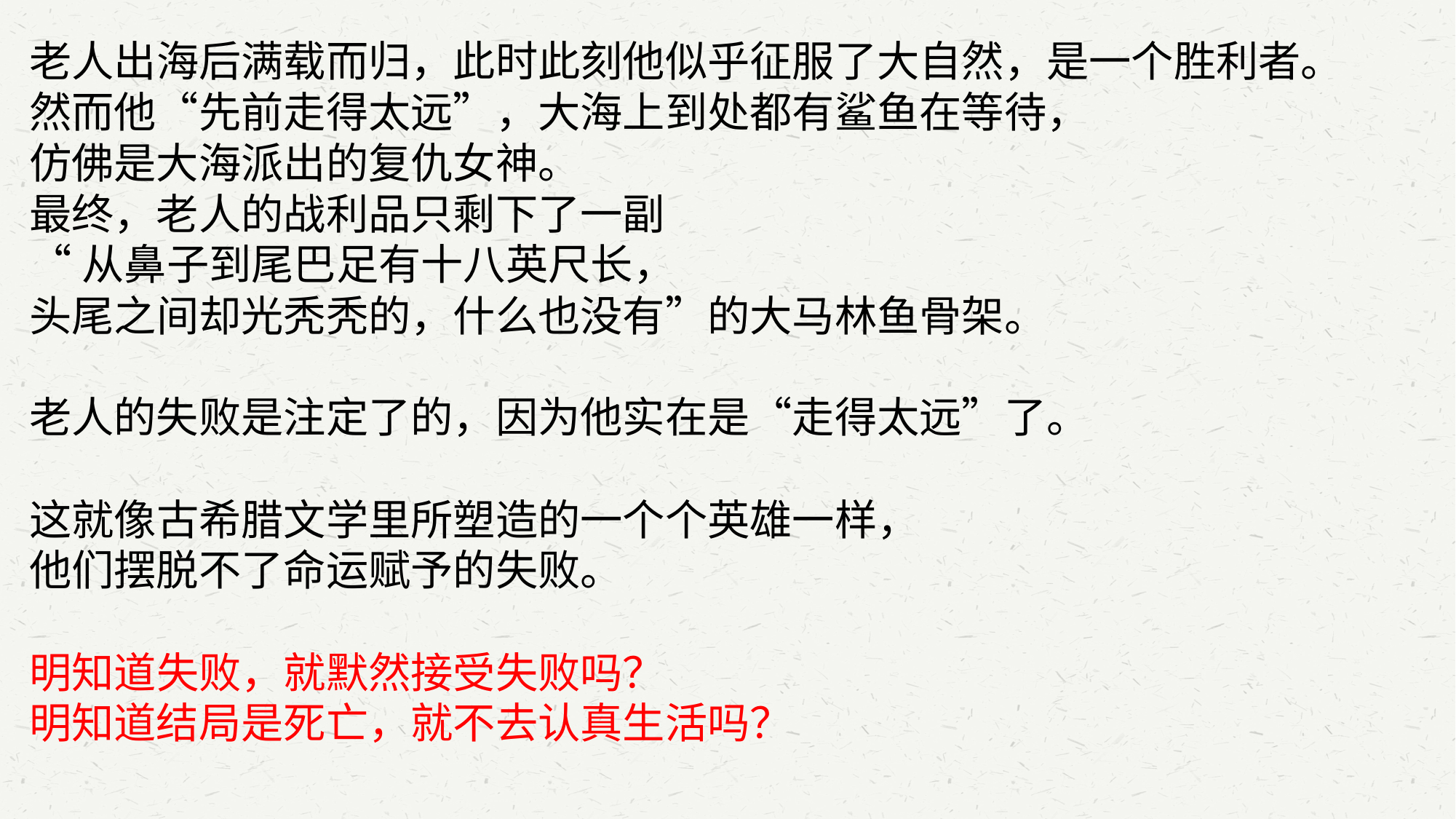

老人出海后满载而归，此时此刻他似乎征服了大自然，是一个胜利者。
然而他“先前走得太远”，大海上到处都有鲨鱼在等待，
仿佛是大海派出的复仇女神。
最终，老人的战利品只剩下了一副
“从鼻子到尾巴足有十八英尺长，
头尾之间却光秃秃的，什么也没有”的大马林鱼骨架。

老人的失败是注定了的，因为他实在是“走得太远”了。

这就像古希腊文学里所塑造的一个个英雄一样，
他们摆脱不了命运赋予的失败。

明知道失败，就默然接受失败吗？
明知道结局是死亡，就不去认真生活吗？